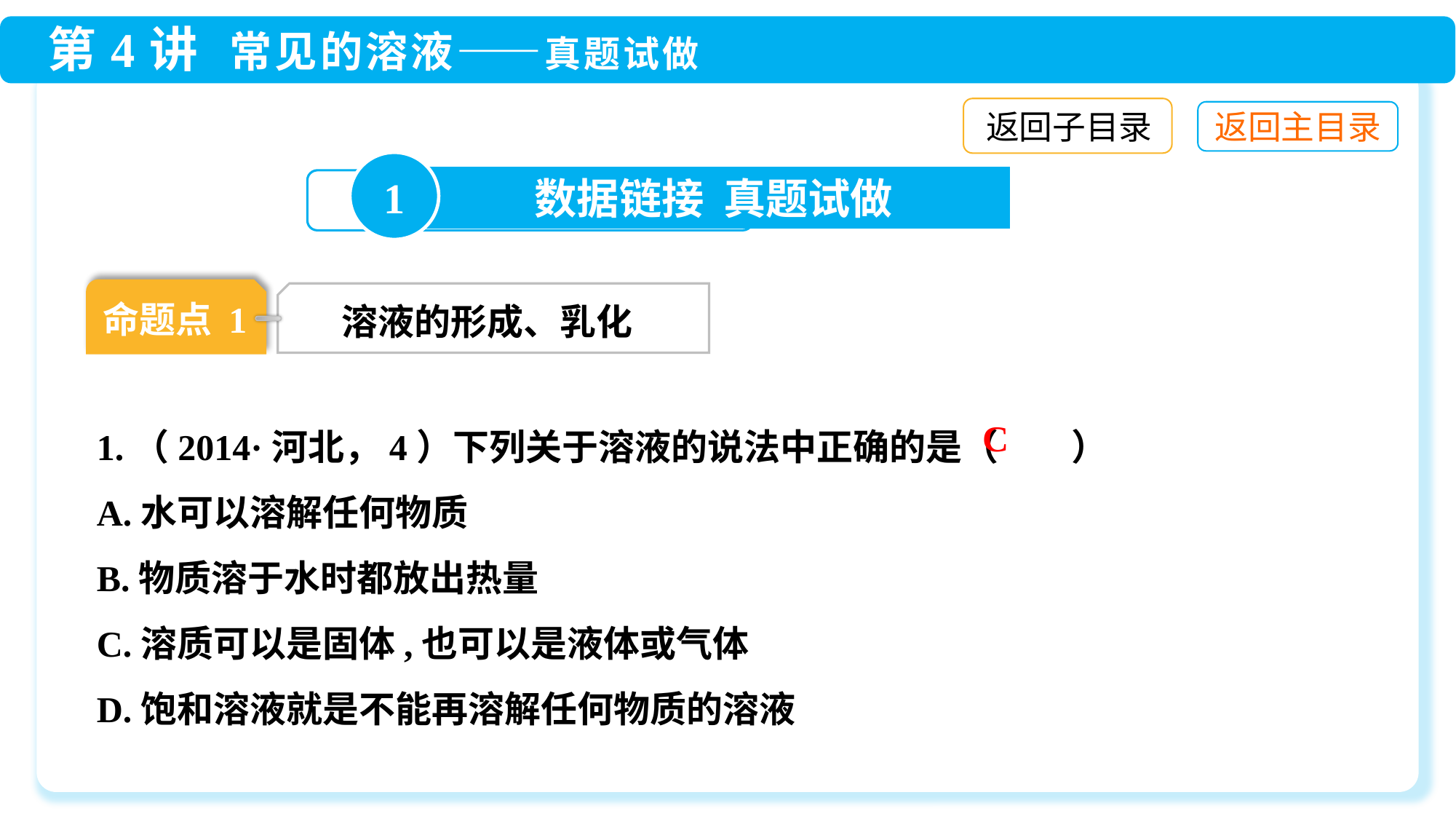

返回子目录

1
数据链接  真题试做

命题点 1
溶液的形成、乳化

1.（2014·河北，4）下列关于溶液的说法中正确的是（　　）
A.水可以溶解任何物质
B.物质溶于水时都放出热量
C.溶质可以是固体,也可以是液体或气体
D.饱和溶液就是不能再溶解任何物质的溶液
C